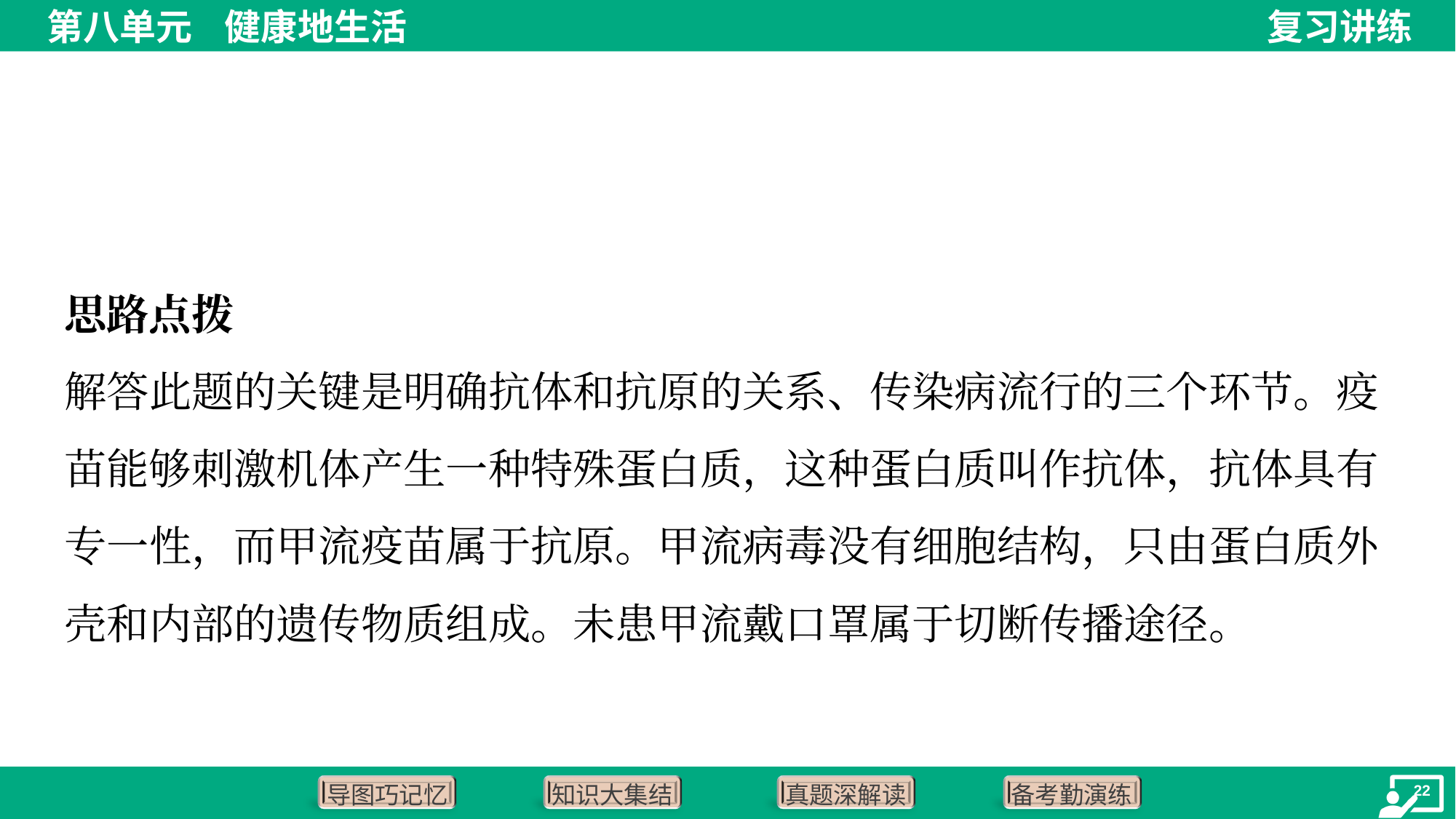

思路点拨
解答此题的关键是明确抗体和抗原的关系、传染病流行的三个环节。疫
苗能够刺激机体产生一种特殊蛋白质，这种蛋白质叫作抗体，抗体具有
专一性，而甲流疫苗属于抗原。甲流病毒没有细胞结构，只由蛋白质外
壳和内部的遗传物质组成。未患甲流戴口罩属于切断传播途径。